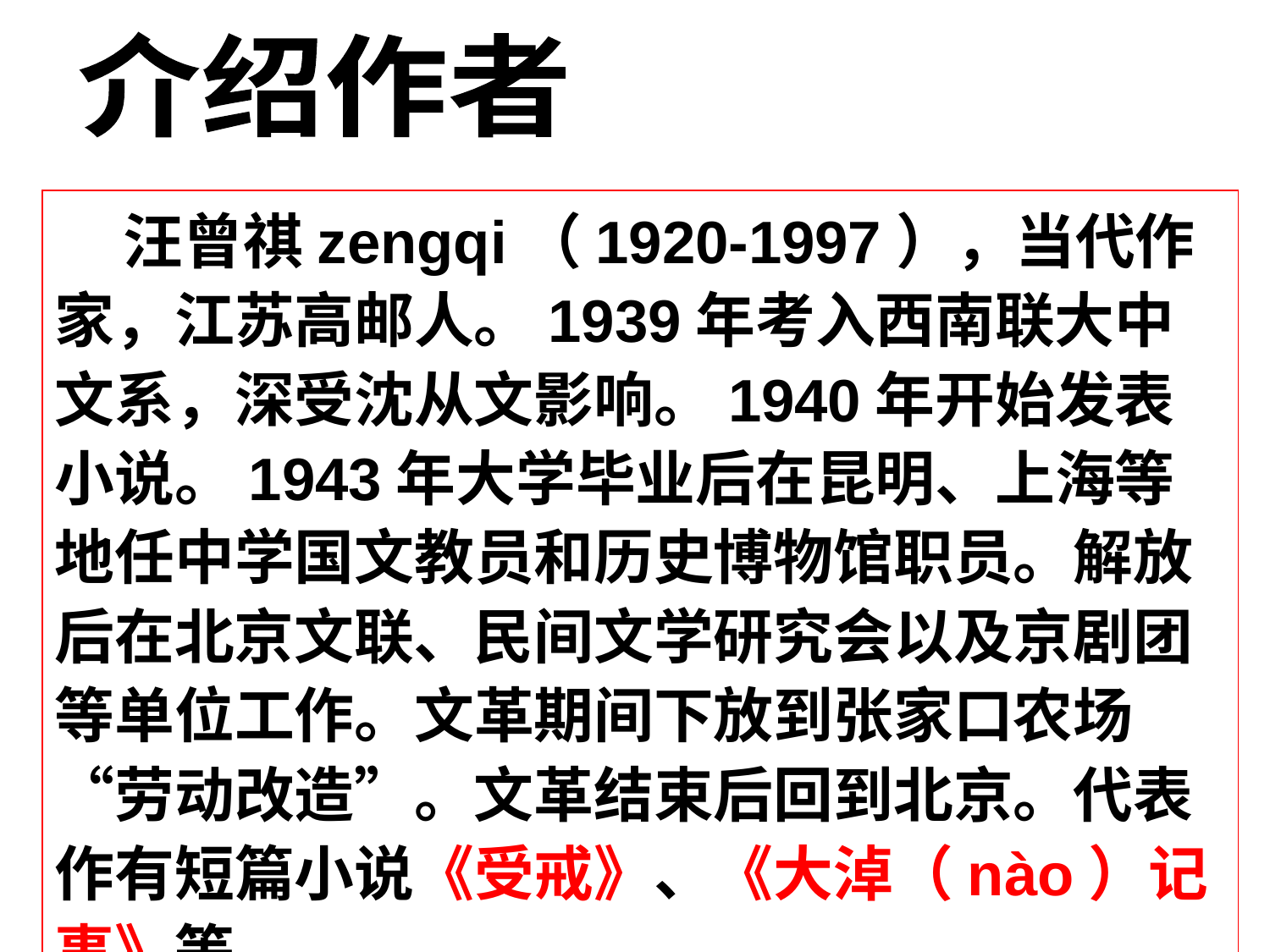

介绍作者
    汪曾祺zengqi（1920-1997），当代作家，江苏高邮人。1939年考入西南联大中文系，深受沈从文影响。1940年开始发表小说。1943年大学毕业后在昆明、上海等地任中学国文教员和历史博物馆职员。解放后在北京文联、民间文学研究会以及京剧团等单位工作。文革期间下放到张家口农场“劳动改造”。文革结束后回到北京。代表作有短篇小说《受戒》、《大淖（nào）记事》等。